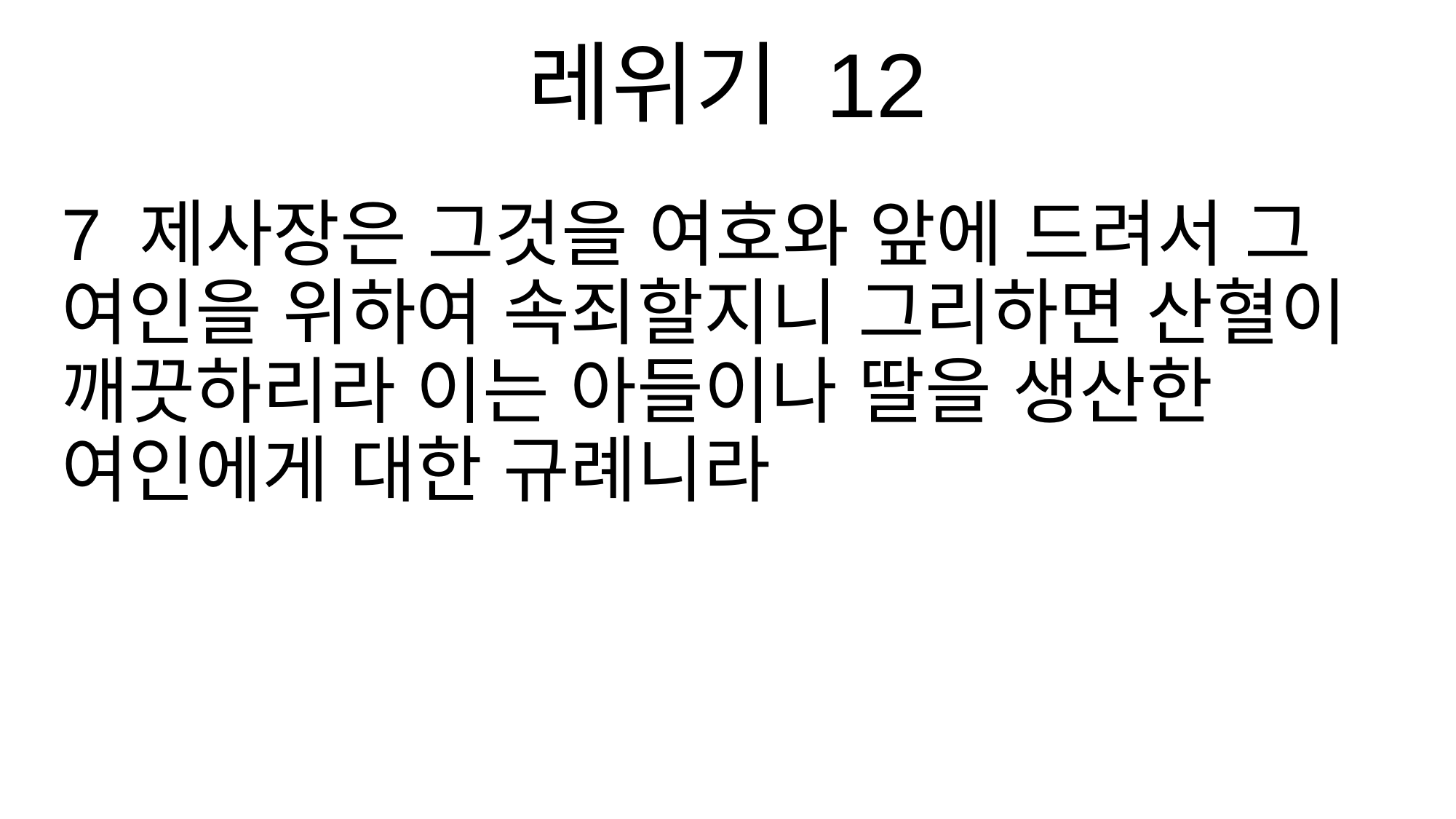

레위기 12
7 제사장은 그것을 여호와 앞에 드려서 그 여인을 위하여 속죄할지니 그리하면 산혈이 깨끗하리라 이는 아들이나 딸을 생산한 여인에게 대한 규례니라